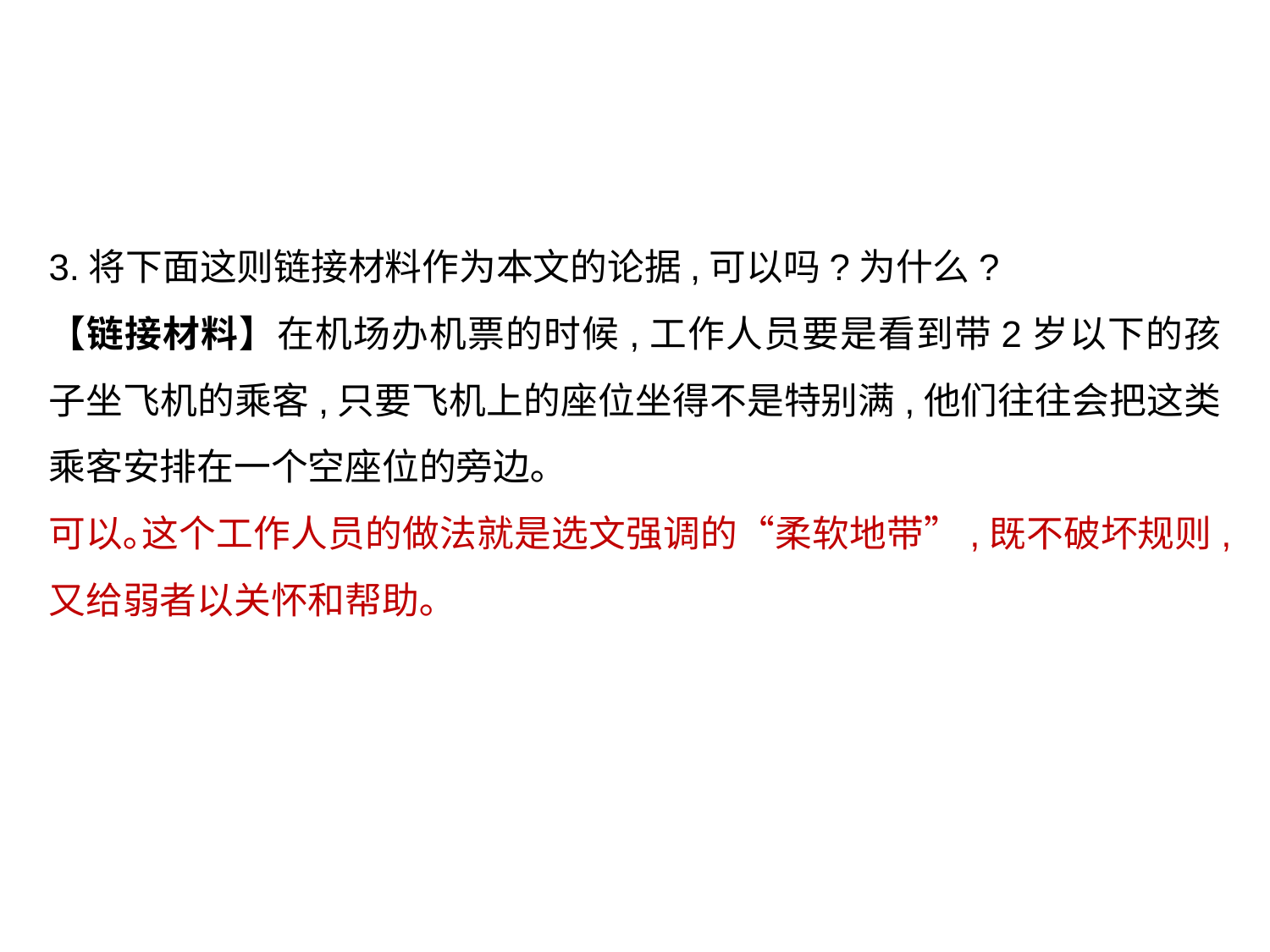

3.将下面这则链接材料作为本文的论据,可以吗?为什么?
【链接材料】在机场办机票的时候,工作人员要是看到带2岁以下的孩子坐飞机的乘客,只要飞机上的座位坐得不是特别满,他们往往会把这类乘客安排在一个空座位的旁边｡
可以｡这个工作人员的做法就是选文强调的“柔软地带”,既不破坏规则,又给弱者以关怀和帮助｡